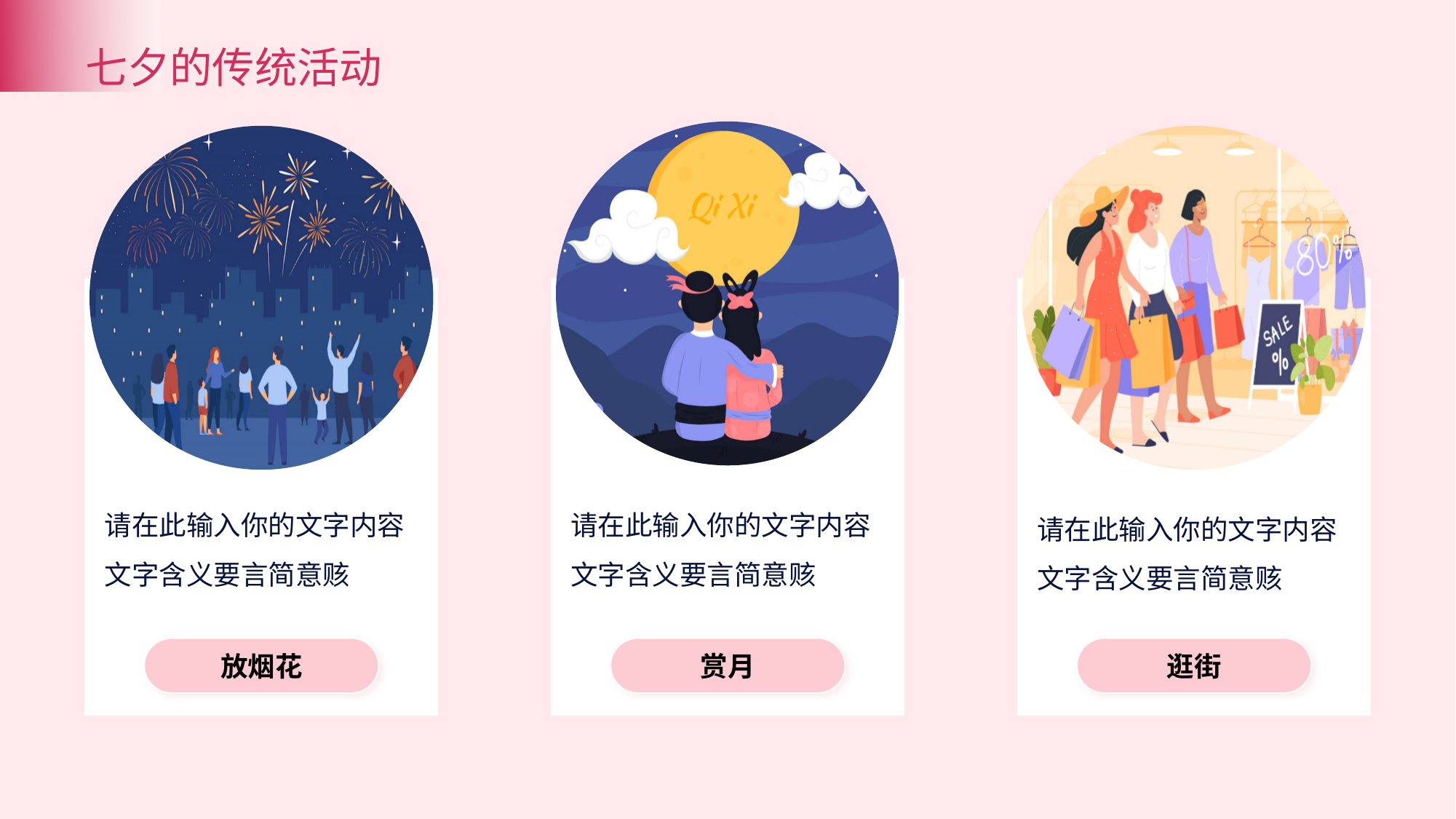

七夕的传统活动

请在此输入你的文字内容文字含义要言简意赅
赏月

请在此输入你的文字内容文字含义要言简意赅
放烟花

请在此输入你的文字内容文字含义要言简意赅
逛街